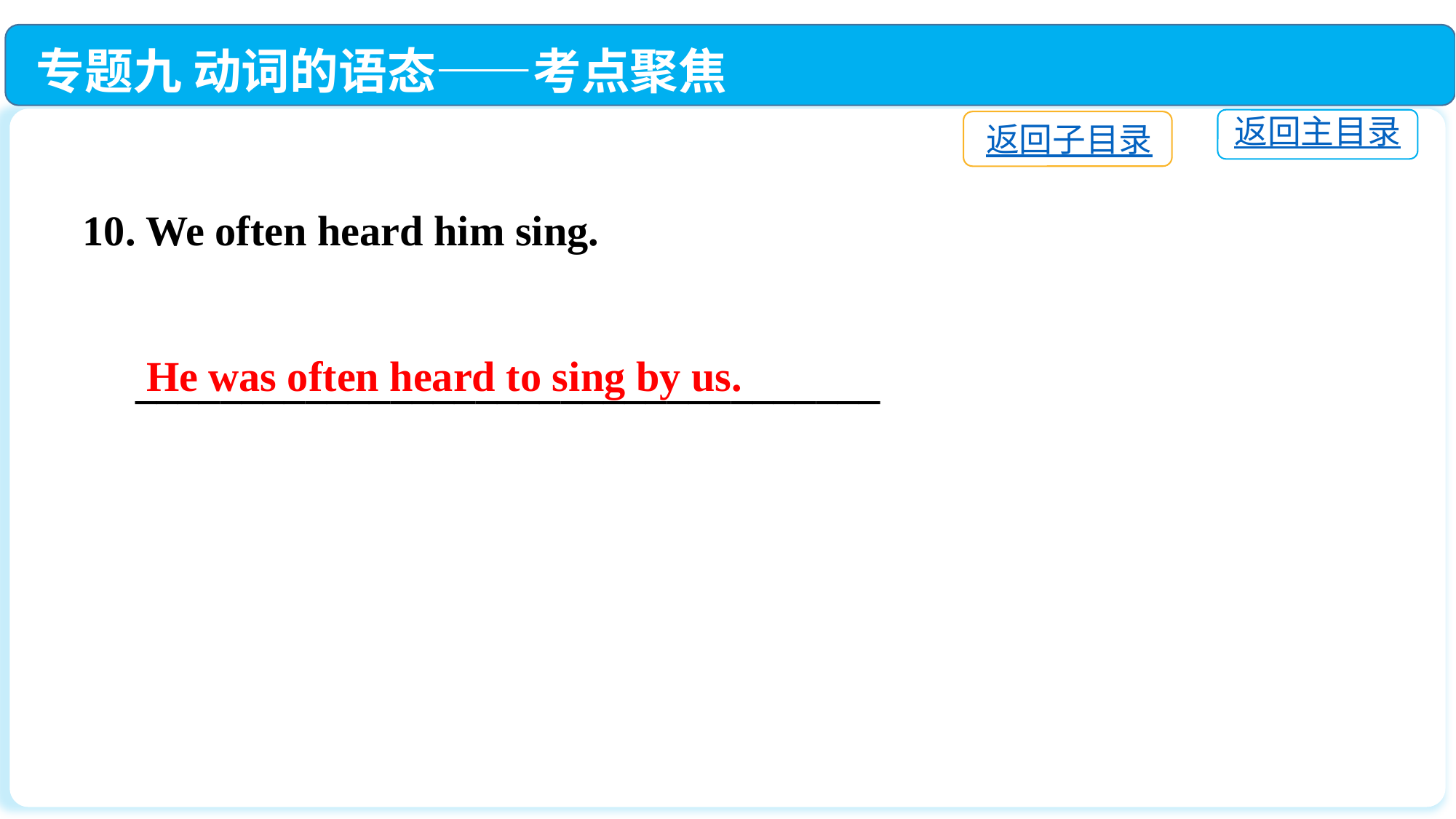

专题九 动词的语态——考点聚焦

返回主目录

返回子目录
10. We often heard him sing.

     ___________________________________

He was often heard to sing by us.